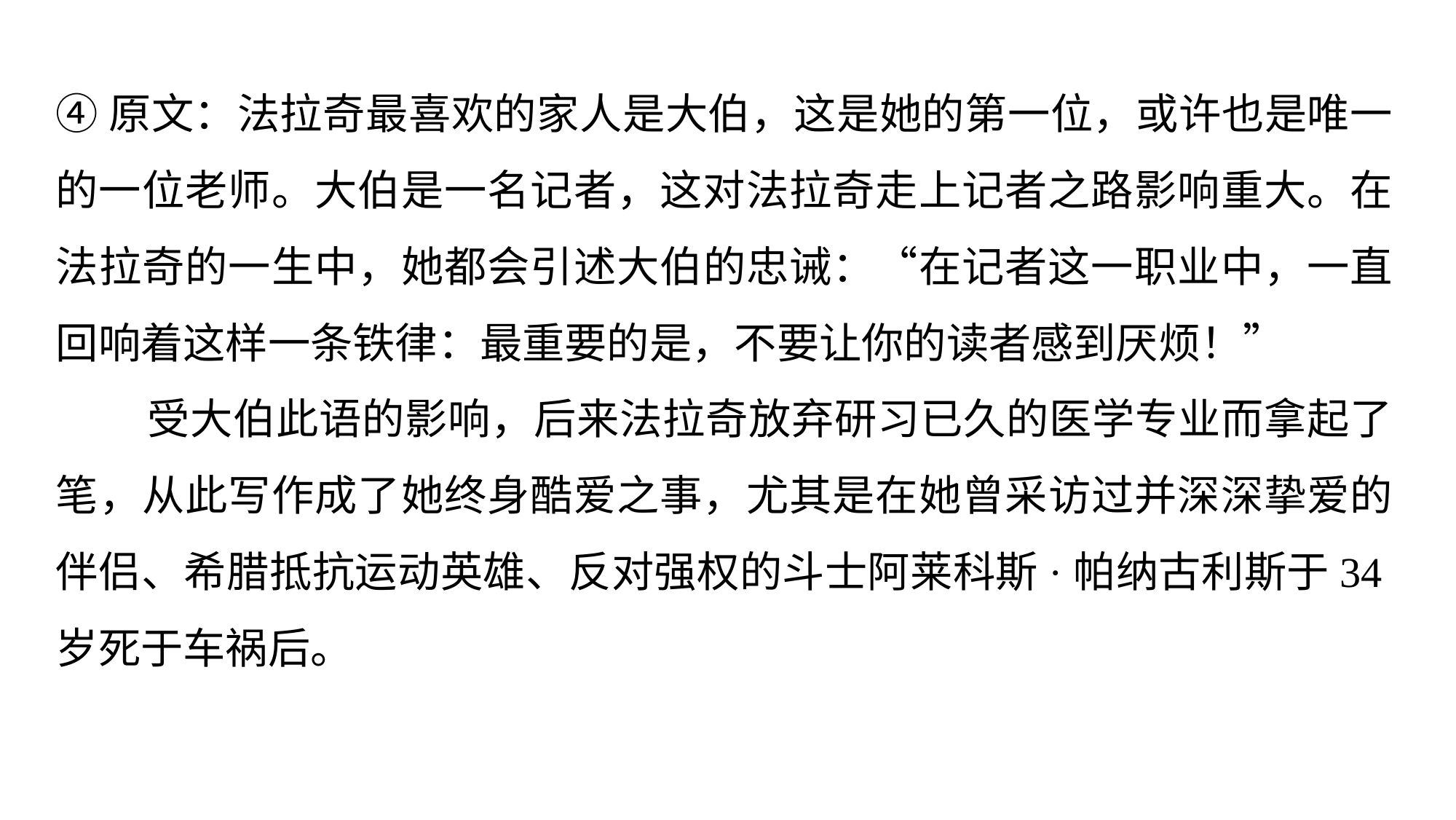

④原文：法拉奇最喜欢的家人是大伯，这是她的第一位，或许也是唯一的一位老师。大伯是一名记者，这对法拉奇走上记者之路影响重大。在法拉奇的一生中，她都会引述大伯的忠诫：“在记者这一职业中，一直回响着这样一条铁律：最重要的是，不要让你的读者感到厌烦！”
        受大伯此语的影响，后来法拉奇放弃研习已久的医学专业而拿起了笔，从此写作成了她终身酷爱之事，尤其是在她曾采访过并深深挚爱的伴侣、希腊抵抗运动英雄、反对强权的斗士阿莱科斯·帕纳古利斯于34岁死于车祸后。